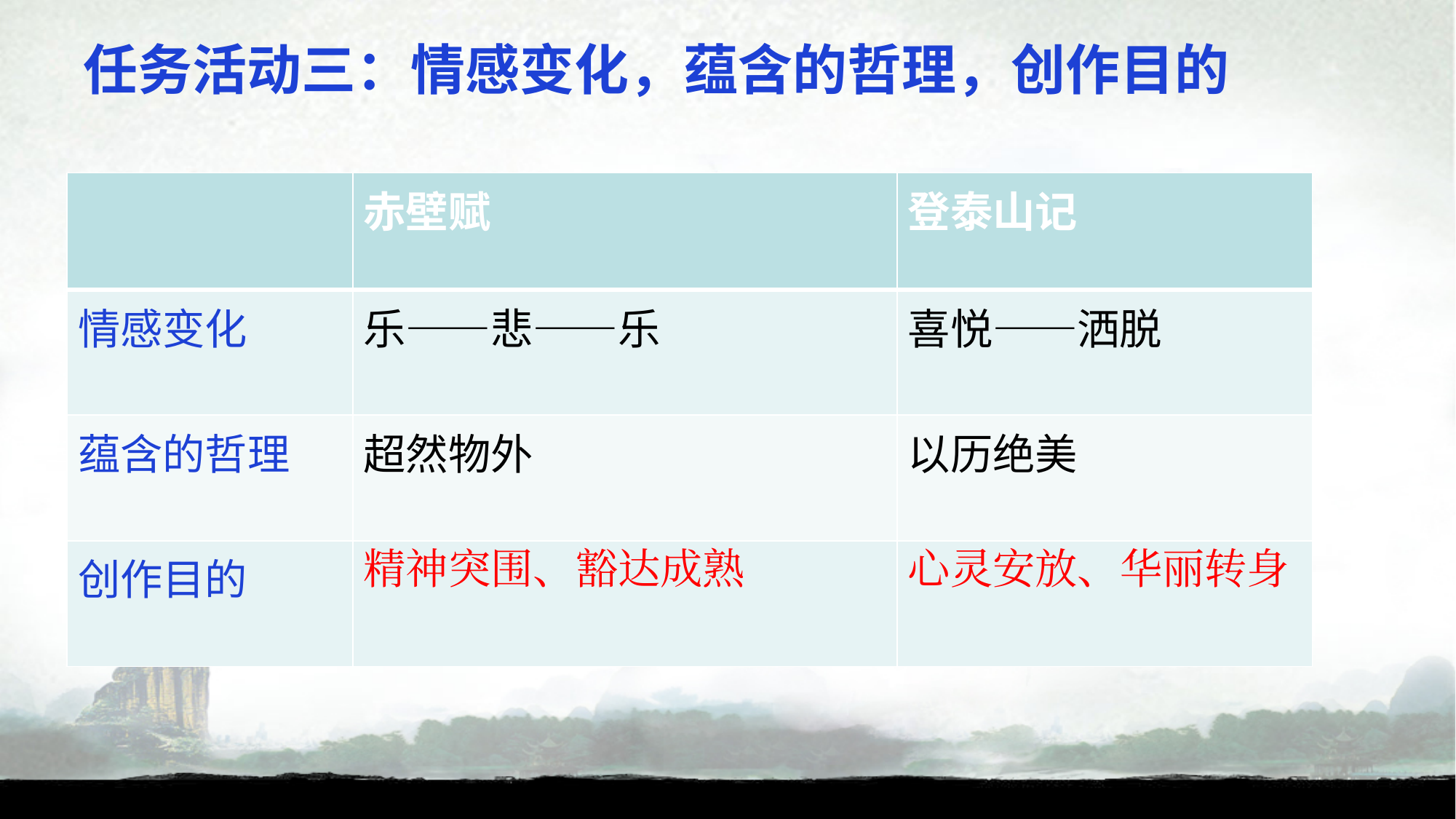

任务活动三：情感变化，蕴含的哲理，创作目的
|  | 赤壁赋 | 登泰山记 |
| --- | --- | --- |
| 情感变化 | 乐——悲——乐 | 喜悦——洒脱 |
| 蕴含的哲理 | 超然物外 | 以历绝美 |
| 创作目的 | 精神突围、豁达成熟 | 心灵安放、华丽转身 |